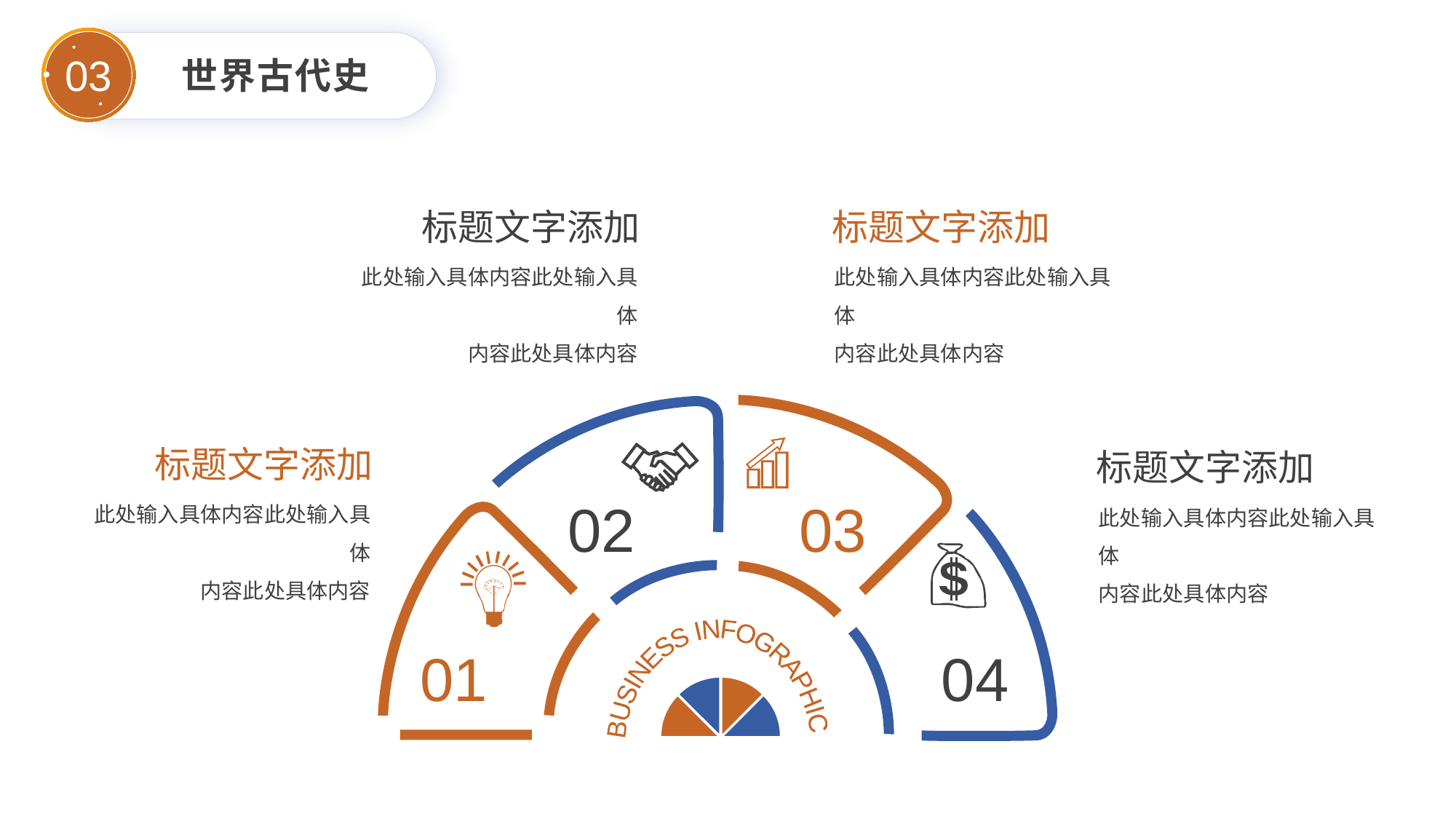

世界古代史
03

标题文字添加
标题文字添加
此处输入具体内容此处输入具体
内容此处具体内容
此处输入具体内容此处输入具体
内容此处具体内容

标题文字添加
标题文字添加
此处输入具体内容此处输入具体
内容此处具体内容
02
03
此处输入具体内容此处输入具体
内容此处具体内容

BUSINESS INFOGRAPHIC
01
04